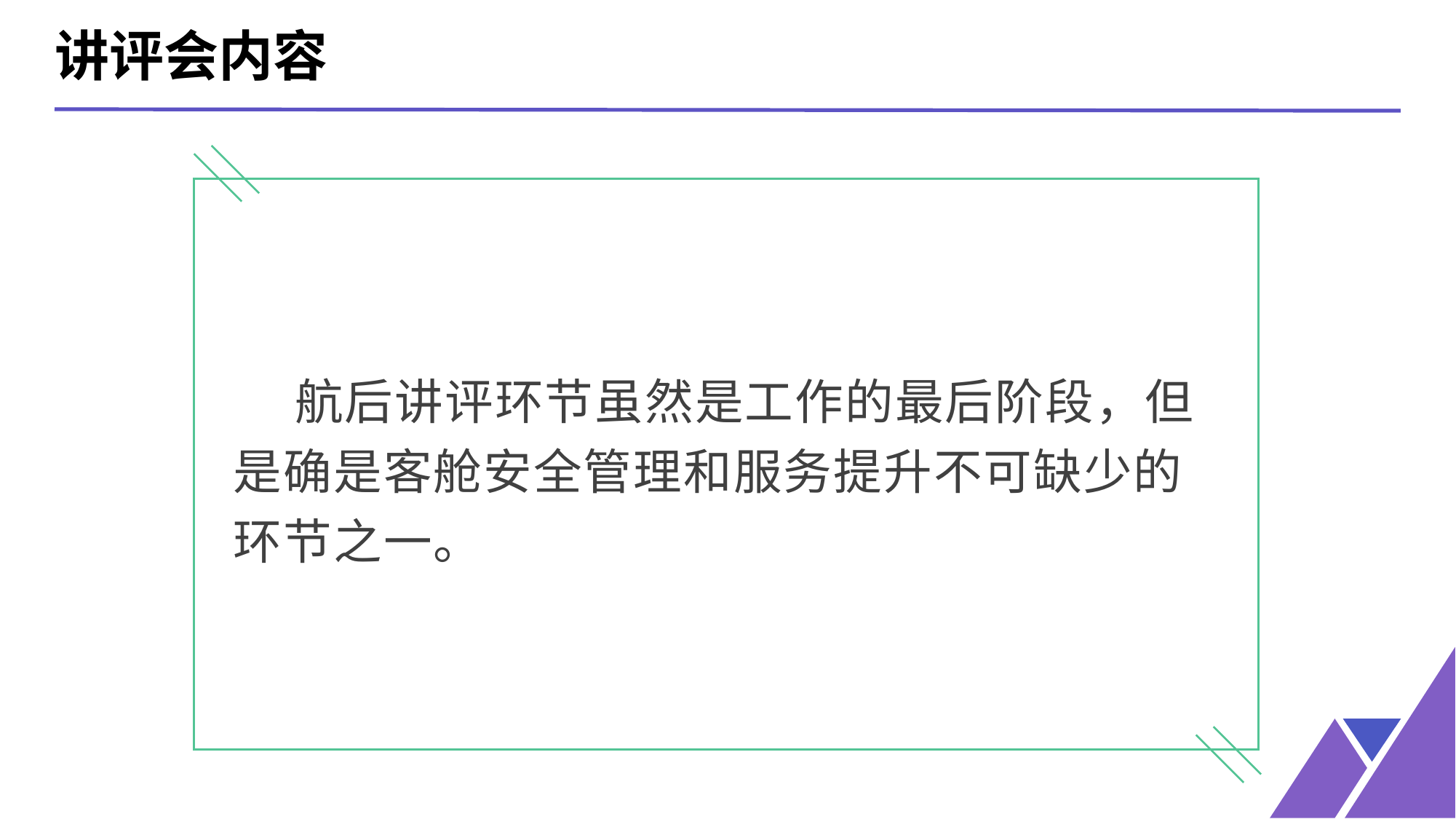

讲评会内容

    航后讲评环节虽然是工作的最后阶段，但是确是客舱安全管理和服务提升不可缺少的环节之一。